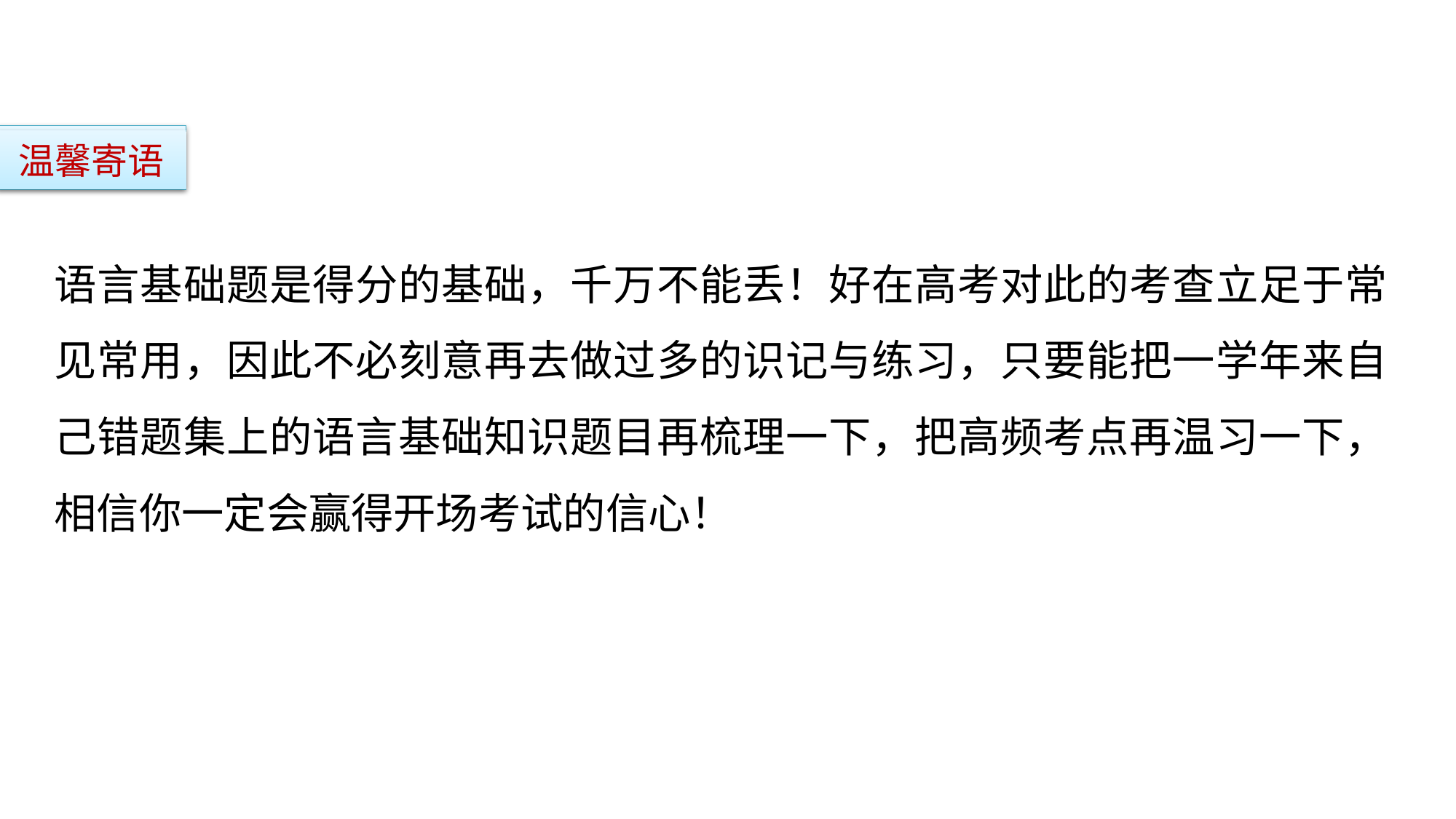

温馨寄语
语言基础题是得分的基础，千万不能丢！好在高考对此的考查立足于常见常用，因此不必刻意再去做过多的识记与练习，只要能把一学年来自己错题集上的语言基础知识题目再梳理一下，把高频考点再温习一下，相信你一定会赢得开场考试的信心！